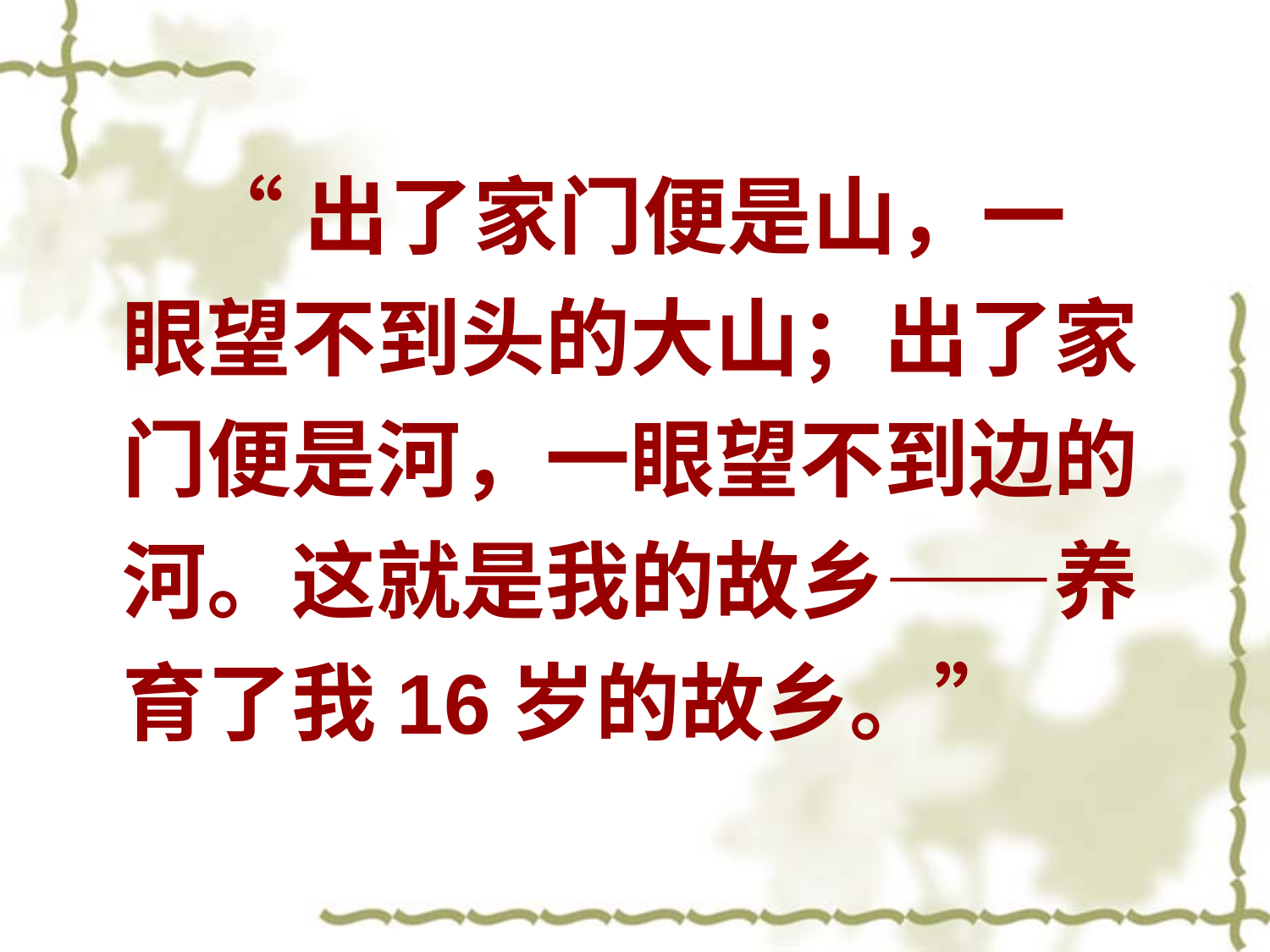

“出了家门便是山，一眼望不到头的大山；出了家门便是河，一眼望不到边的河。这就是我的故乡——养育了我16岁的故乡。”
58